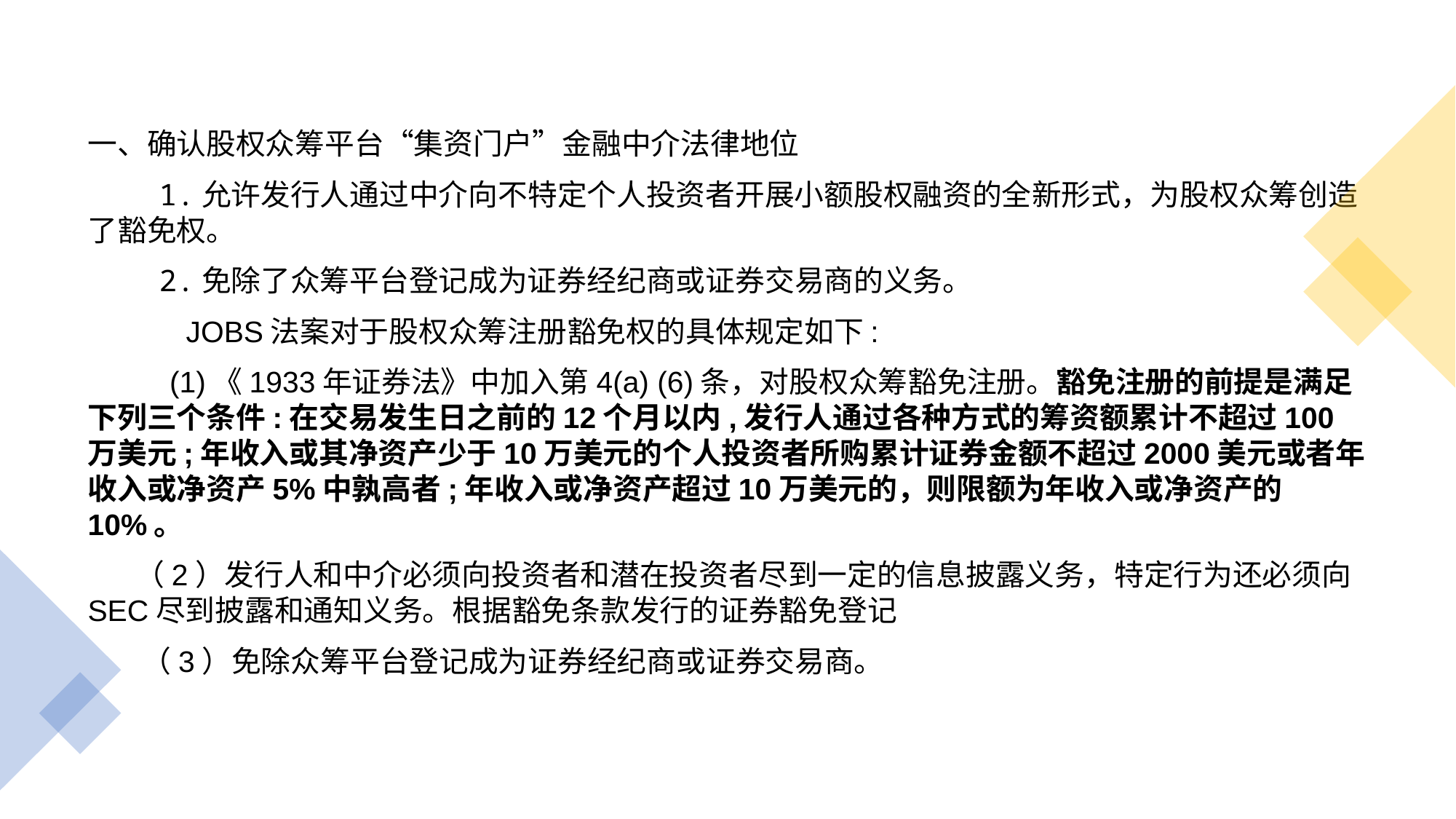

#
一、确认股权众筹平台“集资门户”金融中介法律地位
    1.允许发行人通过中介向不特定个人投资者开展小额股权融资的全新形式，为股权众筹创造了豁免权。
    2.免除了众筹平台登记成为证券经纪商或证券交易商的义务。
            JOBS法案对于股权众筹注册豁免权的具体规定如下:
          (1)《1933年证券法》中加入第4(a) (6)条，对股权众筹豁免注册。豁免注册的前提是满足下列三个条件:在交易发生日之前的12个月以内,发行人通过各种方式的筹资额累计不超过100万美元;年收入或其净资产少于10万美元的个人投资者所购累计证券金额不超过2000美元或者年收入或净资产5%中孰高者;年收入或净资产超过10万美元的，则限额为年收入或净资产的10%。
      （2）发行人和中介必须向投资者和潜在投资者尽到一定的信息披露义务，特定行为还必须向SEC尽到披露和通知义务。根据豁免条款发行的证券豁免登记
       （3）免除众筹平台登记成为证券经纪商或证券交易商。